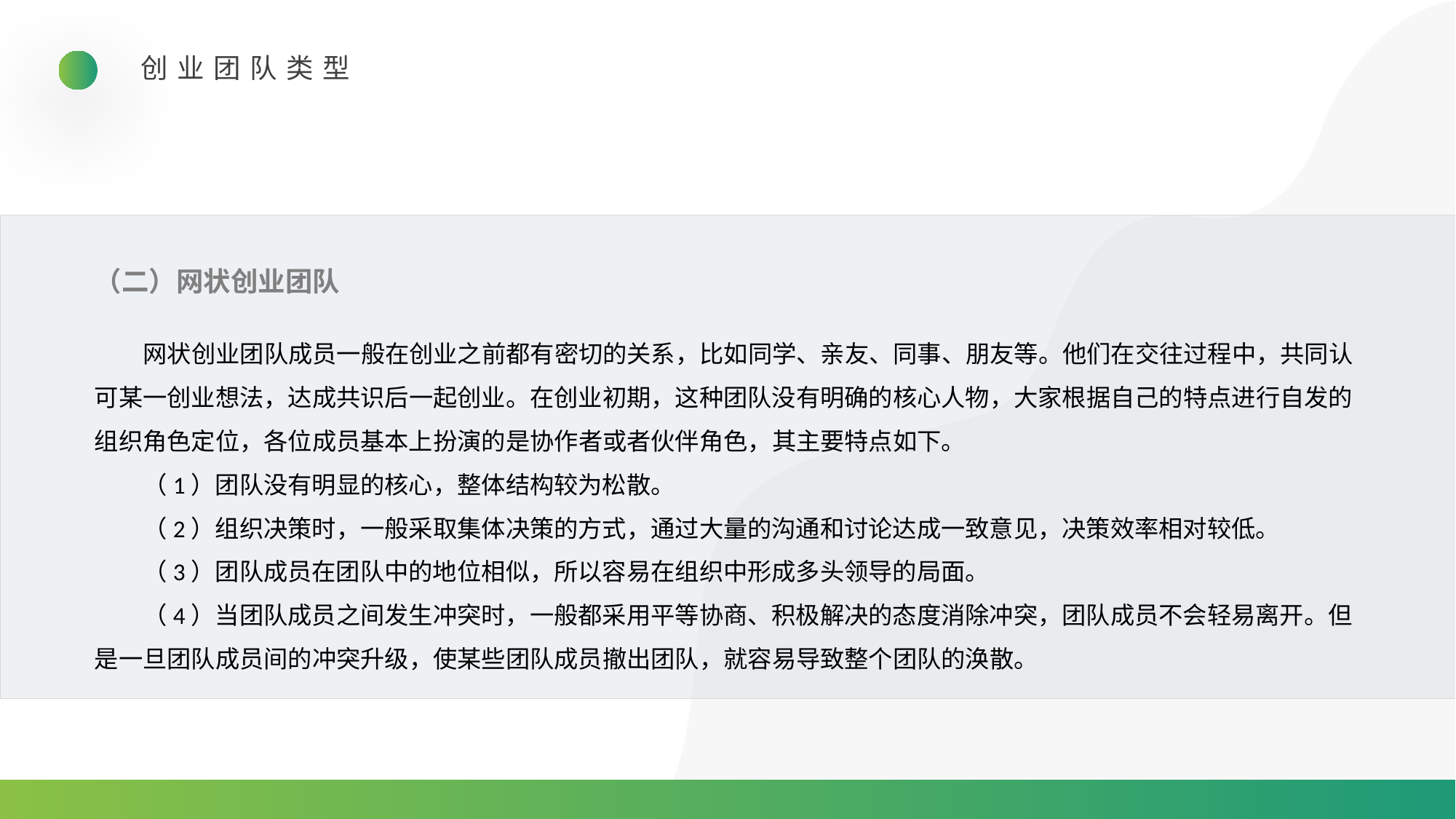

创业团队类型

（二）网状创业团队
网状创业团队成员一般在创业之前都有密切的关系，比如同学、亲友、同事、朋友等。他们在交往过程中，共同认可某一创业想法，达成共识后一起创业。在创业初期，这种团队没有明确的核心人物，大家根据自己的特点进行自发的组织角色定位，各位成员基本上扮演的是协作者或者伙伴角色，其主要特点如下。
（1）团队没有明显的核心，整体结构较为松散。
（2）组织决策时，一般采取集体决策的方式，通过大量的沟通和讨论达成一致意见，决策效率相对较低。
（3）团队成员在团队中的地位相似，所以容易在组织中形成多头领导的局面。
（4）当团队成员之间发生冲突时，一般都采用平等协商、积极解决的态度消除冲突，团队成员不会轻易离开。但是一旦团队成员间的冲突升级，使某些团队成员撤出团队，就容易导致整个团队的涣散。